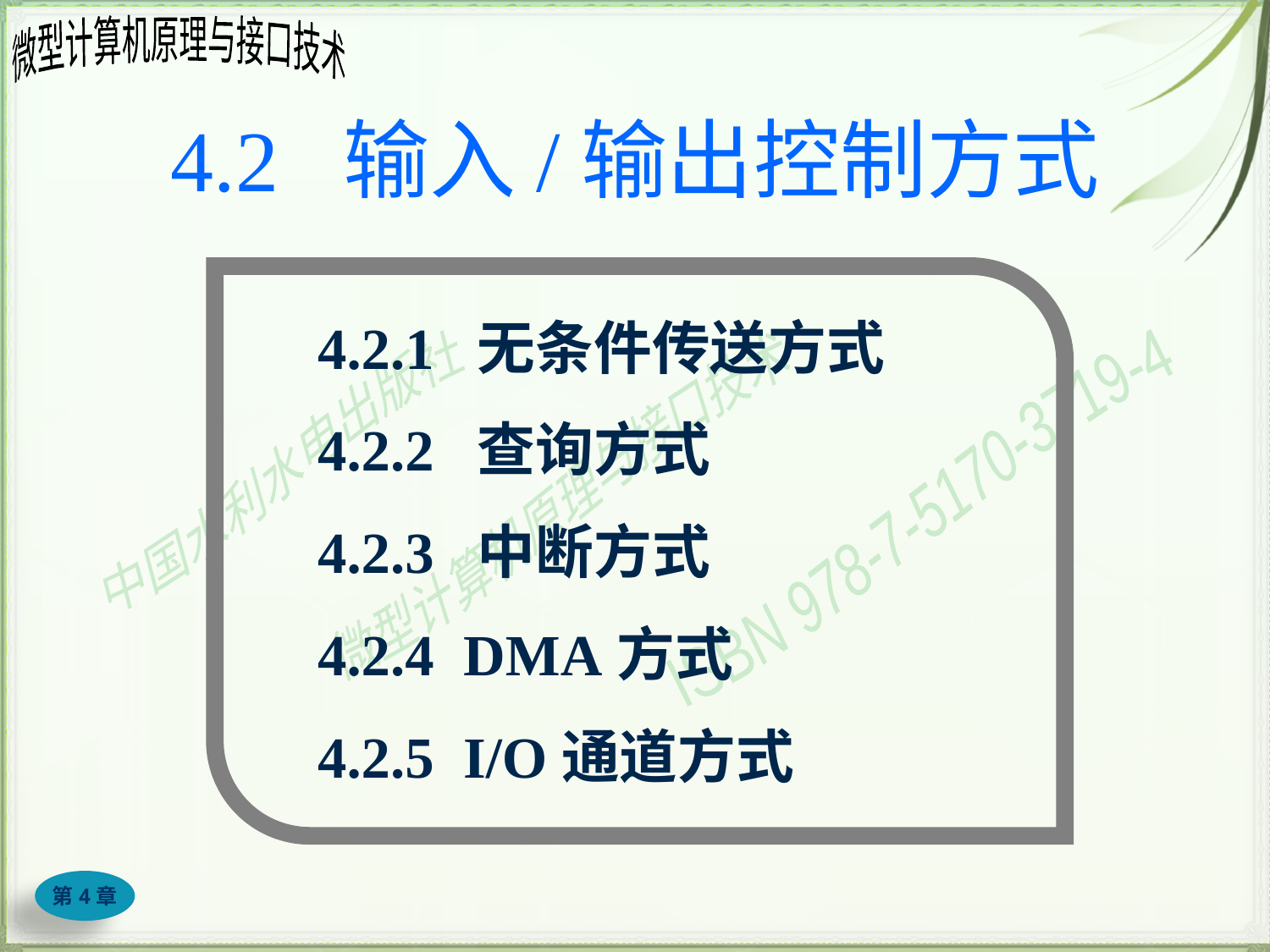

# 4.2  输入/输出控制方式

4.2.1  无条件传送方式
4.2.2  查询方式
4.2.3  中断方式
4.2.4  DMA方式
4.2.5  I/O通道方式